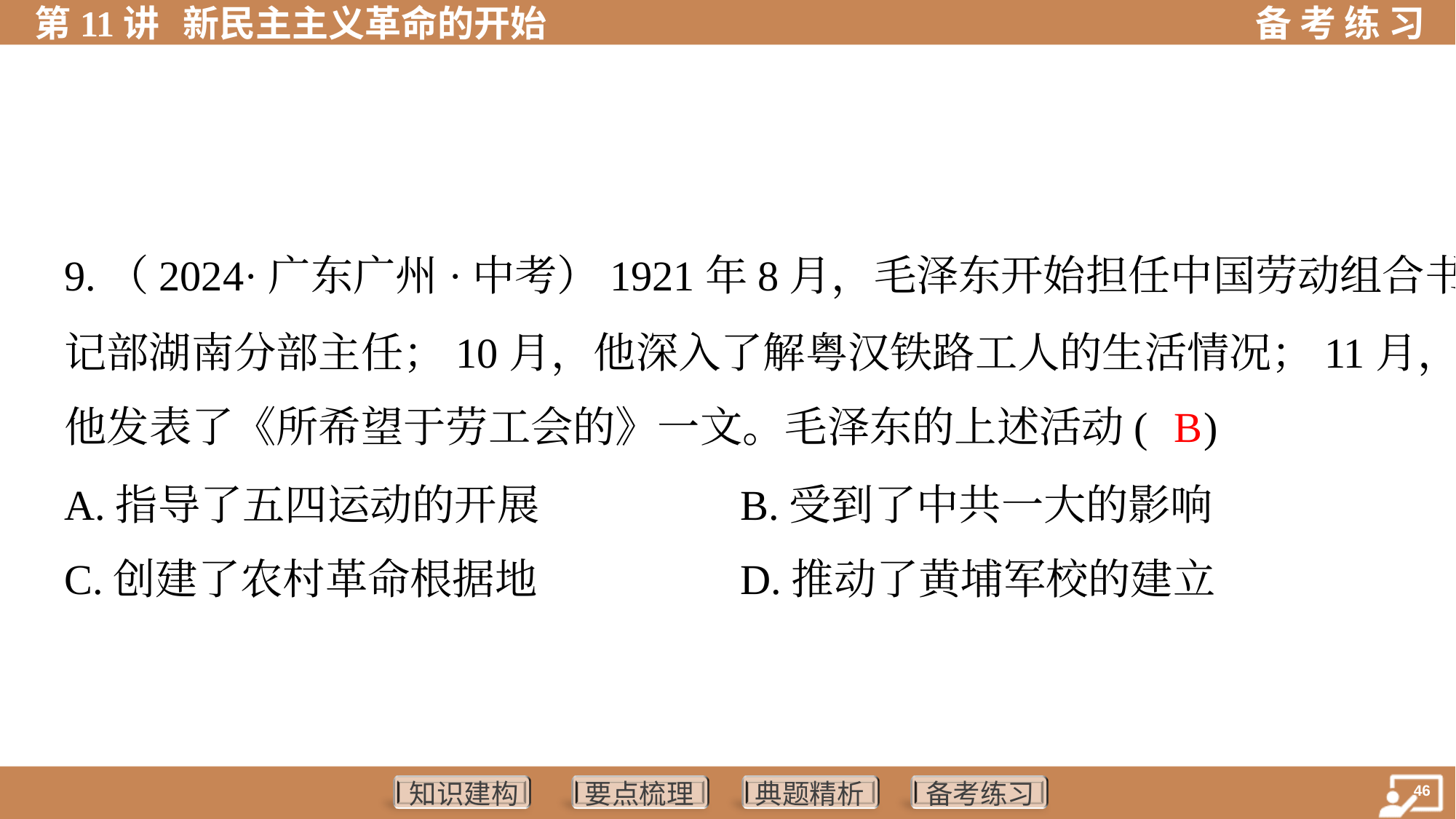

9.（2024·广东广州·中考）1921年8月，毛泽东开始担任中国劳动组合书
记部湖南分部主任；10月，他深入了解粤汉铁路工人的生活情况；11月，
他发表了《所希望于劳工会的》一文。毛泽东的上述活动(     )
B
A.指导了五四运动的开展	B.受到了中共一大的影响
C.创建了农村革命根据地	D.推动了黄埔军校的建立